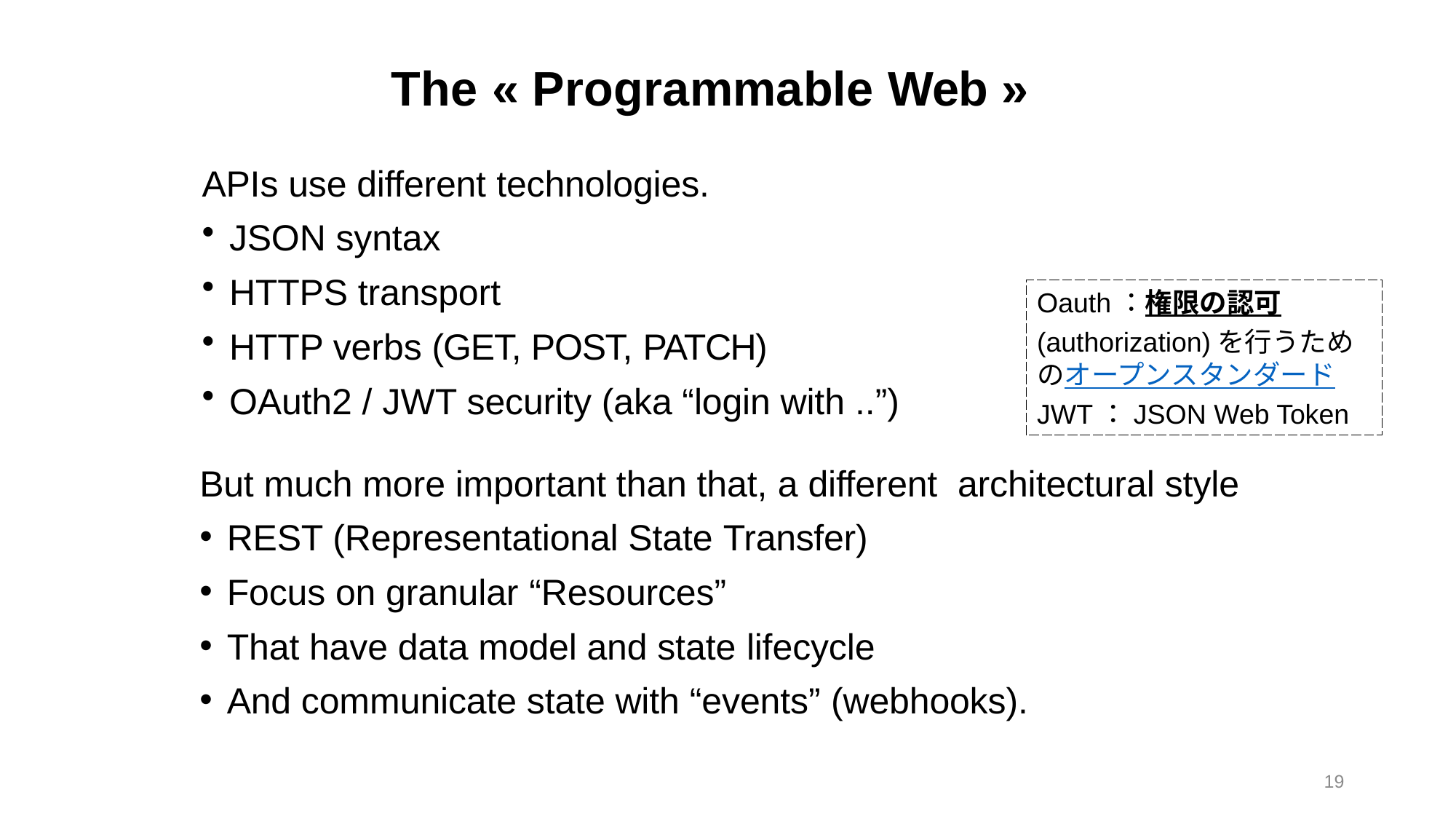

# The « Programmable Web »
APIs use different technologies.
JSON syntax
HTTPS transport
HTTP verbs (GET, POST, PATCH)
OAuth2 / JWT security (aka “login with ..”)

But much more important than that, a different  architectural style
REST (Representational State Transfer)
Focus on granular “Resources”
That have data model and state lifecycle
And communicate state with “events” (webhooks).
Oauth：権限の認可(authorization)を行うためのオープンスタンダード
JWT：JSON Web Token
19